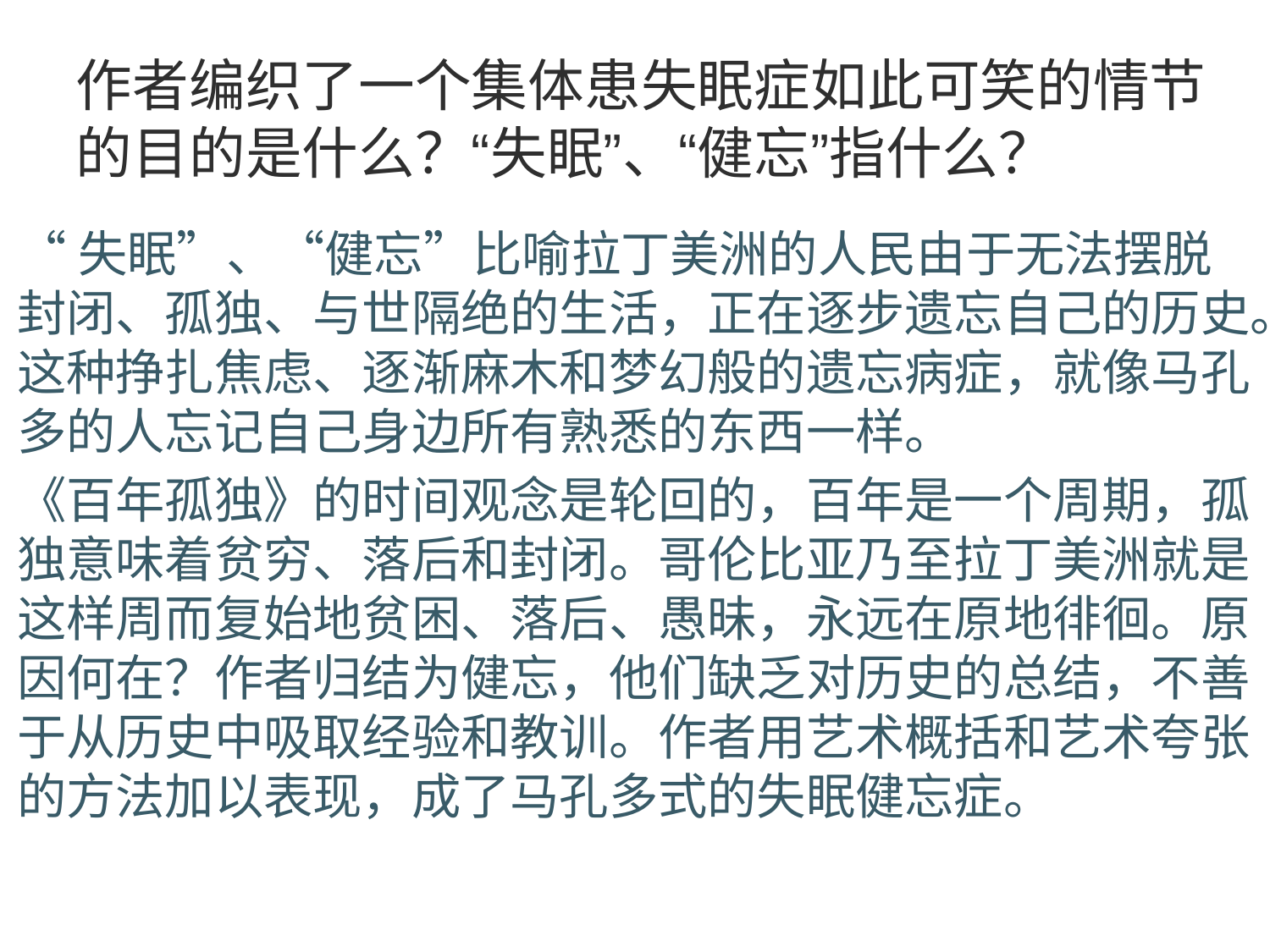

# 作者编织了一个集体患失眠症如此可笑的情节的目的是什么？“失眠”、“健忘”指什么？
“失眠”、“健忘”比喻拉丁美洲的人民由于无法摆脱封闭、孤独、与世隔绝的生活，正在逐步遗忘自己的历史。这种挣扎焦虑、逐渐麻木和梦幻般的遗忘病症，就像马孔多的人忘记自己身边所有熟悉的东西一样。
《百年孤独》的时间观念是轮回的，百年是一个周期，孤独意味着贫穷、落后和封闭。哥伦比亚乃至拉丁美洲就是这样周而复始地贫困、落后、愚昧，永远在原地徘徊。原因何在？作者归结为健忘，他们缺乏对历史的总结，不善于从历史中吸取经验和教训。作者用艺术概括和艺术夸张的方法加以表现，成了马孔多式的失眠健忘症。